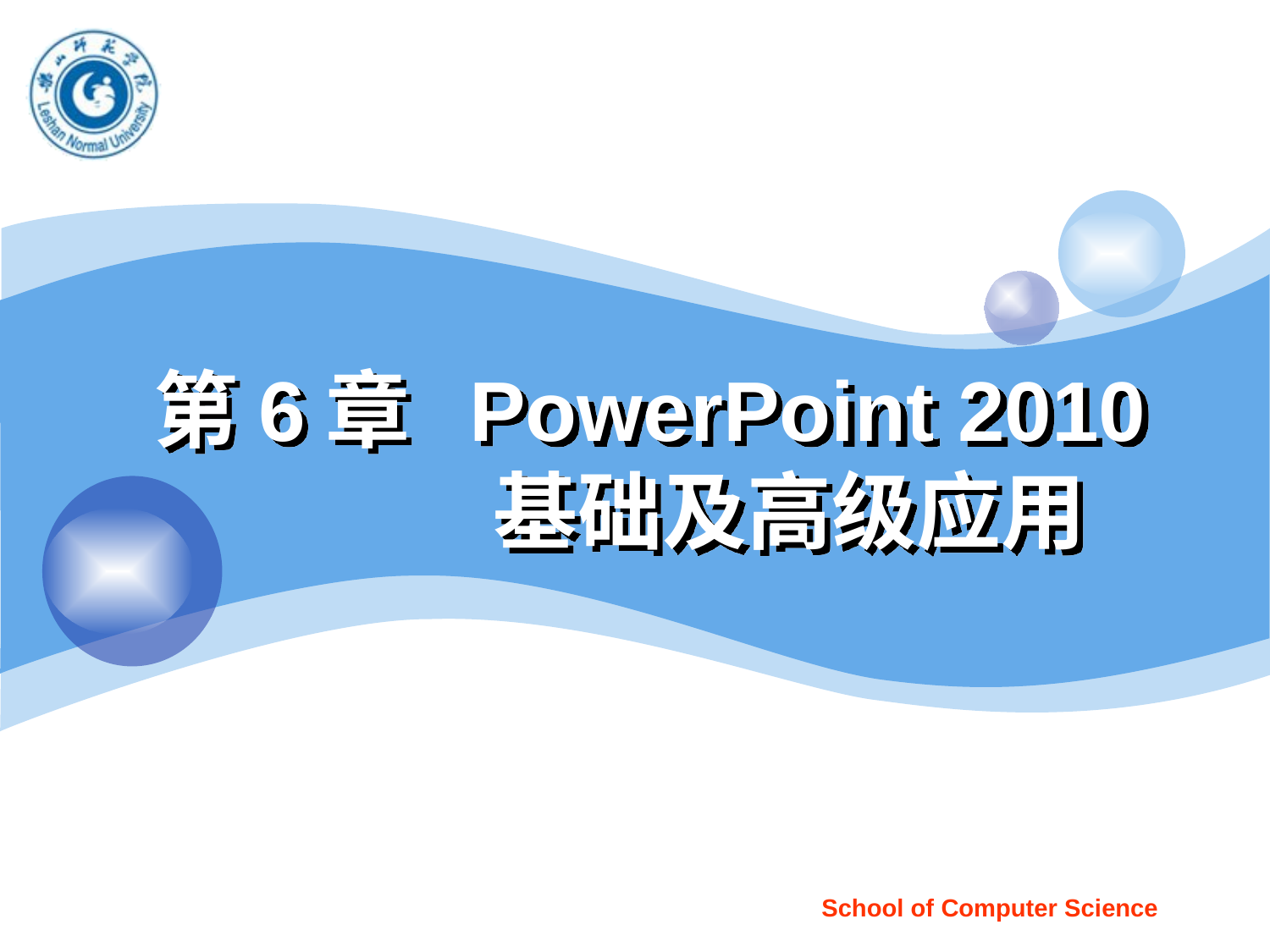

# 第6章  PowerPoint 2010 基础及高级应用
School of Computer Science